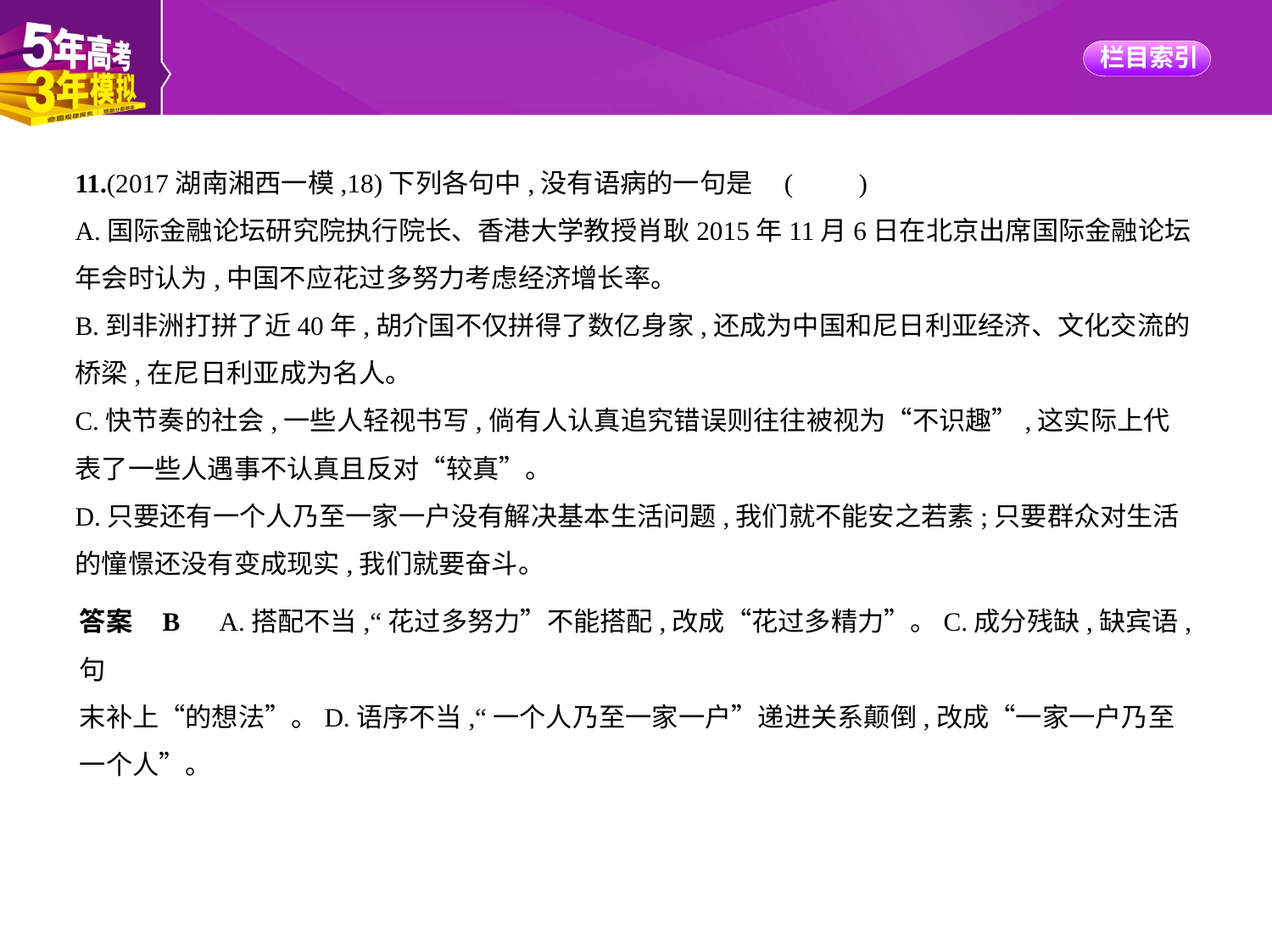

11.(2017湖南湘西一模,18)下列各句中,没有语病的一句是 (　　)
A.国际金融论坛研究院执行院长、香港大学教授肖耿2015年11月6日在北京出席国际金融论坛
年会时认为,中国不应花过多努力考虑经济增长率。
B.到非洲打拼了近40年,胡介国不仅拼得了数亿身家,还成为中国和尼日利亚经济、文化交流的
桥梁,在尼日利亚成为名人。
C.快节奏的社会,一些人轻视书写,倘有人认真追究错误则往往被视为“不识趣”,这实际上代
表了一些人遇事不认真且反对“较真”。
D.只要还有一个人乃至一家一户没有解决基本生活问题,我们就不能安之若素;只要群众对生活
的憧憬还没有变成现实,我们就要奋斗。
答案    B　A.搭配不当,“花过多努力”不能搭配,改成“花过多精力”。C.成分残缺,缺宾语,句
末补上“的想法”。D.语序不当,“一个人乃至一家一户”递进关系颠倒,改成“一家一户乃至
一个人”。